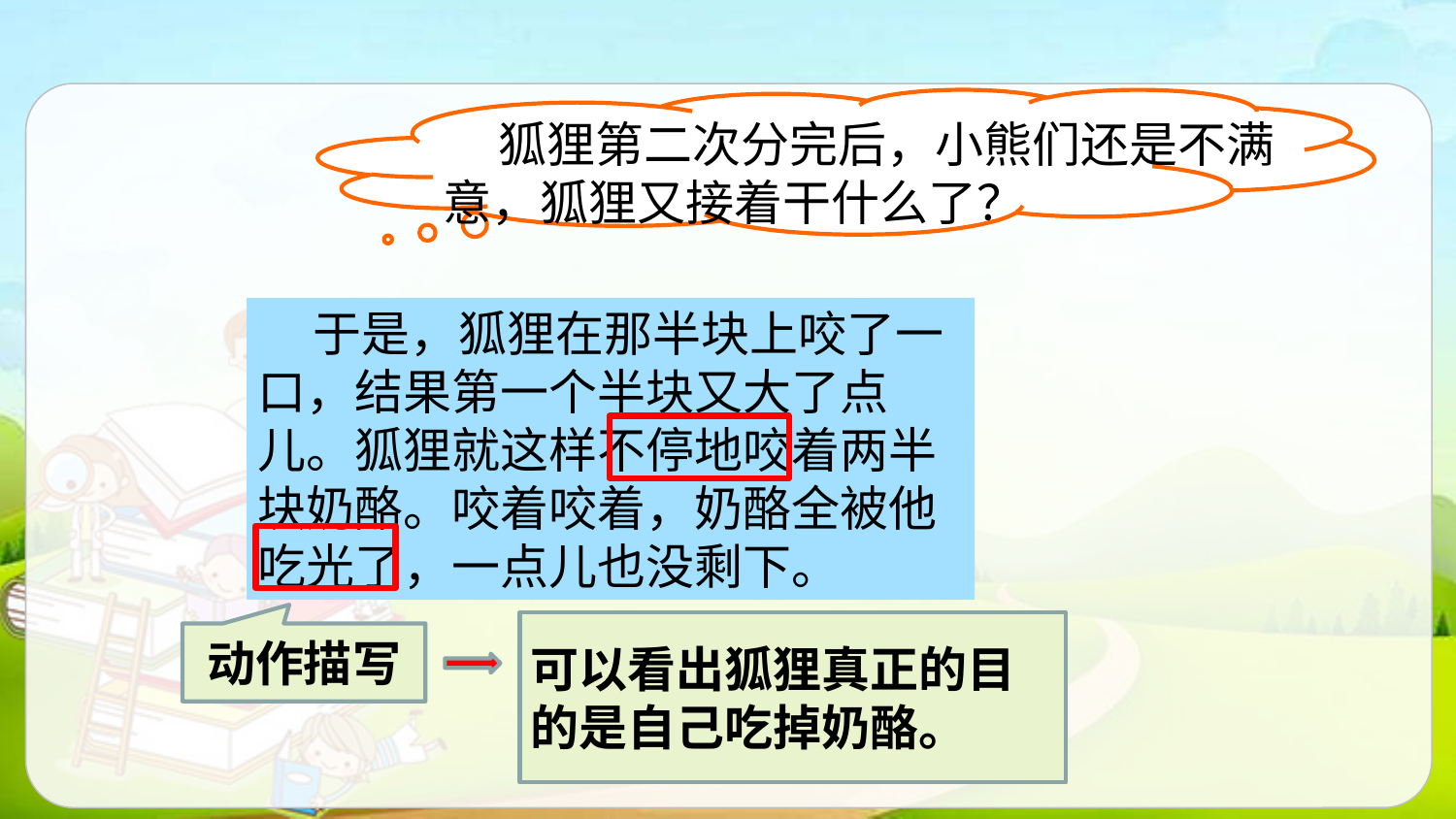

狐狸第二次分完后，小熊们还是不满意，狐狸又接着干什么了？
    于是，狐狸在那半块上咬了一口，结果第一个半块又大了点儿。狐狸就这样不停地咬着两半块奶酪。咬着咬着，奶酪全被他吃光了，一点儿也没剩下。

可以看出狐狸真正的目的是自己吃掉奶酪。
动作描写